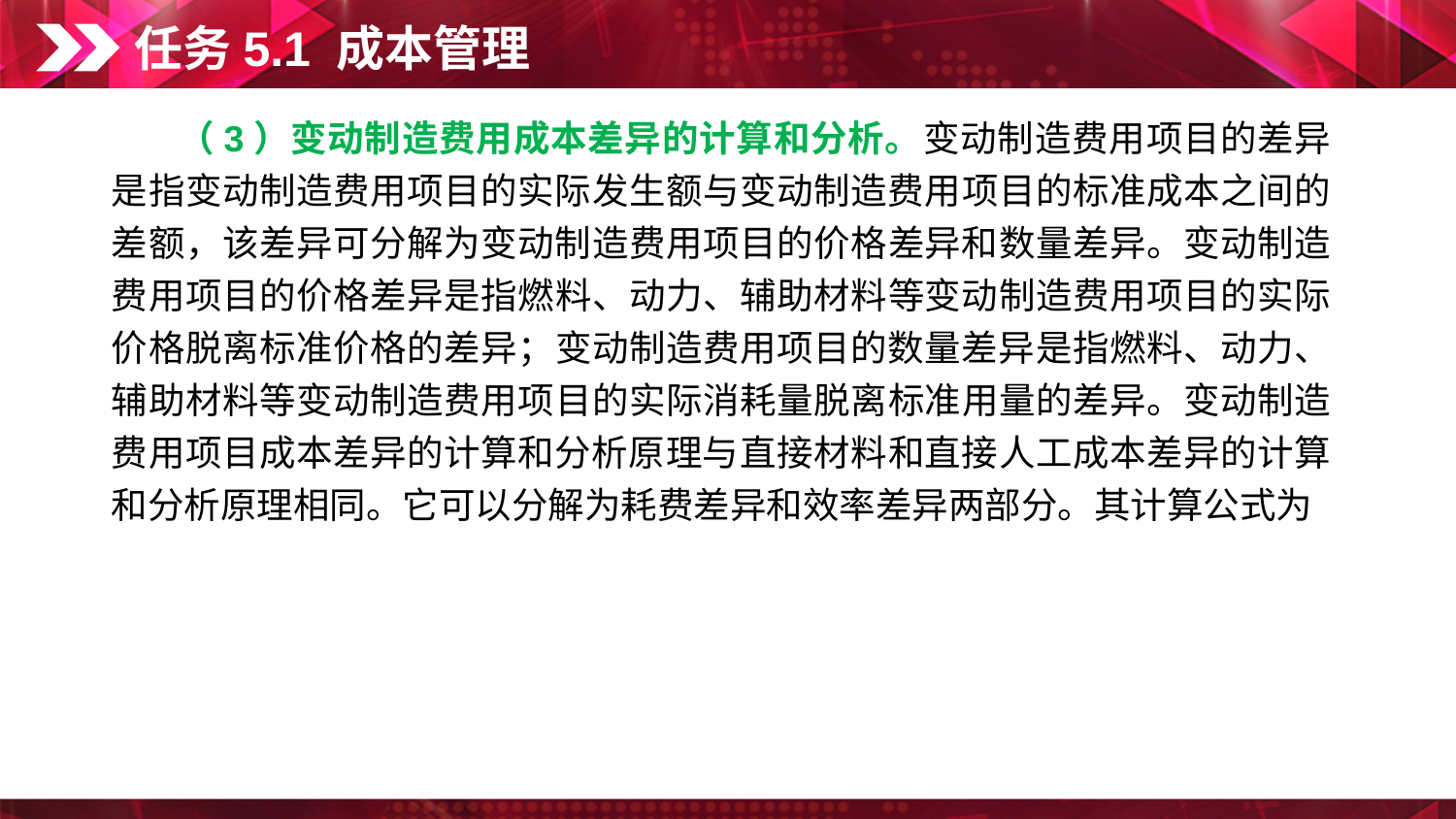

任务5.1 成本管理

　　（3）变动制造费用成本差异的计算和分析。变动制造费用项目的差异是指变动制造费用项目的实际发生额与变动制造费用项目的标准成本之间的差额，该差异可分解为变动制造费用项目的价格差异和数量差异。变动制造费用项目的价格差异是指燃料、动力、辅助材料等变动制造费用项目的实际价格脱离标准价格的差异；变动制造费用项目的数量差异是指燃料、动力、辅助材料等变动制造费用项目的实际消耗量脱离标准用量的差异。变动制造费用项目成本差异的计算和分析原理与直接材料和直接人工成本差异的计算和分析原理相同。它可以分解为耗费差异和效率差异两部分。其计算公式为